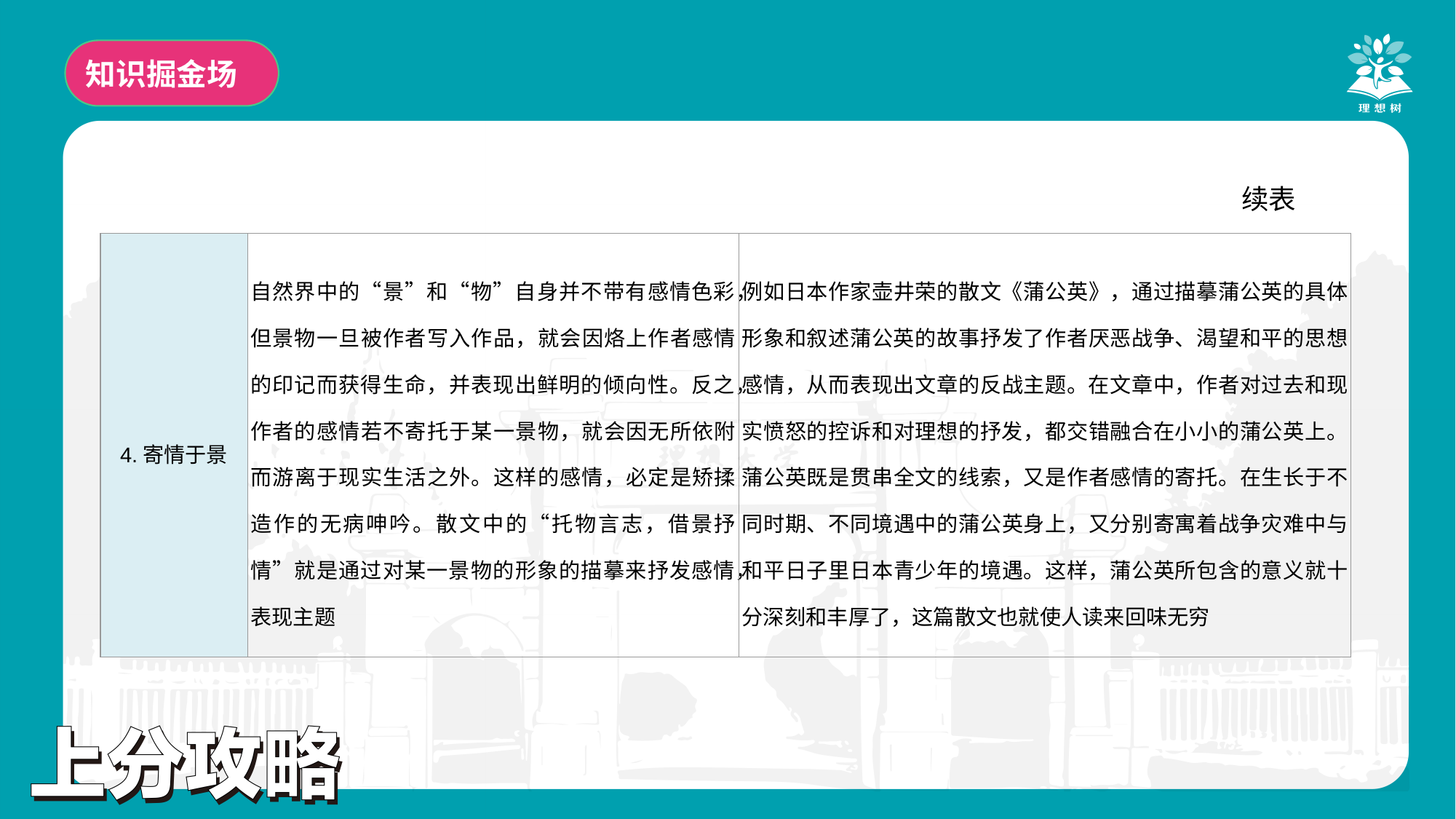

知识掘金场
续表
| 4.寄情于景 | 自然界中的“景”和“物”自身并不带有感情色彩，但景物一旦被作者写入作品，就会因烙上作者感情的印记而获得生命，并表现出鲜明的倾向性。反之，作者的感情若不寄托于某一景物，就会因无所依附而游离于现实生活之外。这样的感情，必定是矫揉造作的无病呻吟。散文中的“托物言志，借景抒情”就是通过对某一景物的形象的描摹来抒发感情，表现主题 | 例如日本作家壶井荣的散文《蒲公英》，通过描摹蒲公英的具体形象和叙述蒲公英的故事抒发了作者厌恶战争、渴望和平的思想感情，从而表现出文章的反战主题。在文章中，作者对过去和现实愤怒的控诉和对理想的抒发，都交错融合在小小的蒲公英上。蒲公英既是贯串全文的线索，又是作者感情的寄托。在生长于不同时期、不同境遇中的蒲公英身上，又分别寄寓着战争灾难中与和平日子里日本青少年的境遇。这样，蒲公英所包含的意义就十分深刻和丰厚了，这篇散文也就使人读来回味无穷 |
| --- | --- | --- |